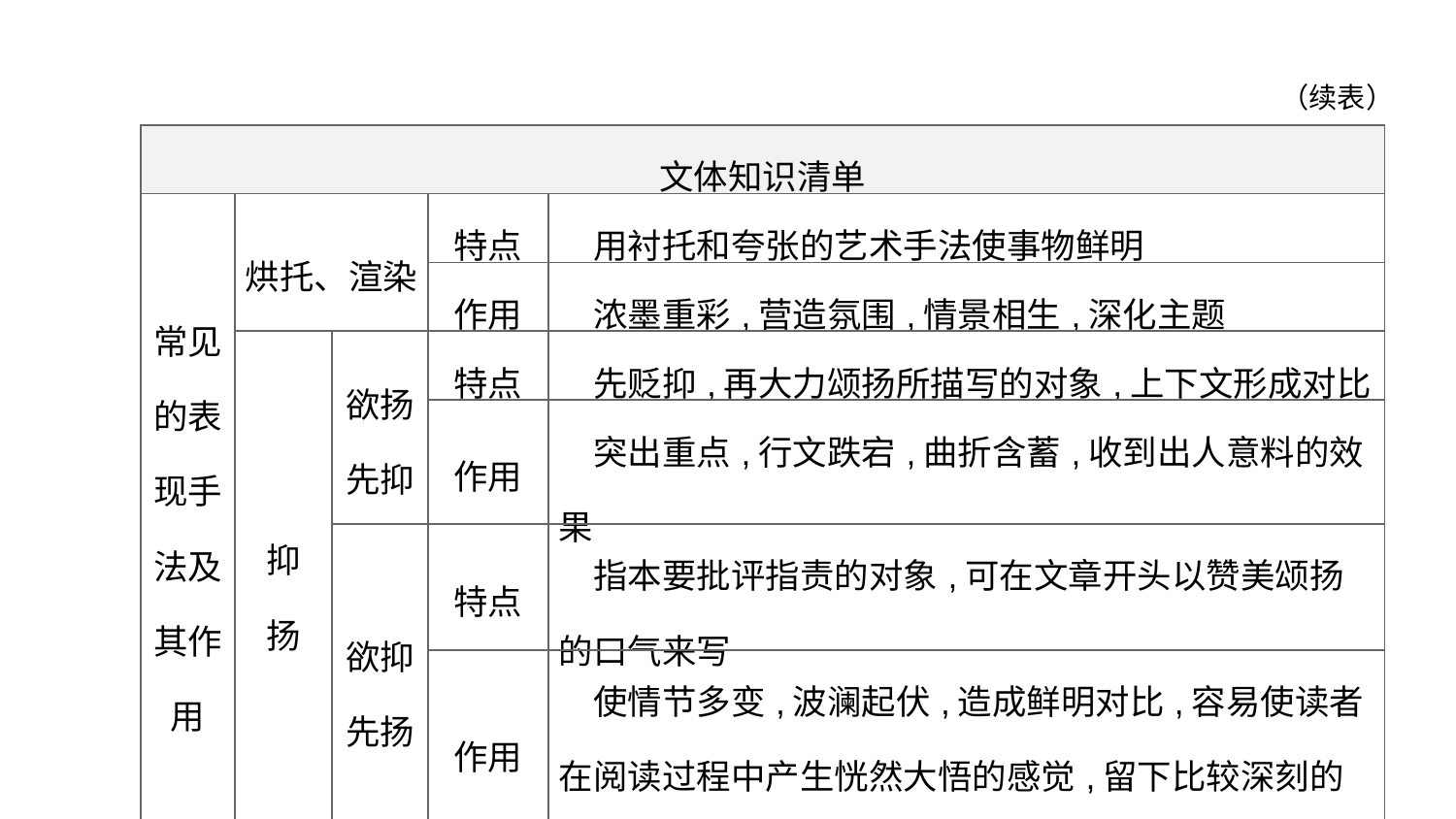

（续表）
| 文体知识清单 |  |  |  |  |
| --- | --- | --- | --- | --- |
| 常见的表现手法及其作用 | 烘托、渲染 |  | 特点 | 用衬托和夸张的艺术手法使事物鲜明 |
|  |  |  | 作用 | 浓墨重彩,营造氛围,情景相生,深化主题 |
|  | 抑 扬 | 欲扬 先抑 | 特点 | 先贬抑,再大力颂扬所描写的对象,上下文形成对比 |
|  |  |  | 作用 | 突出重点,行文跌宕,曲折含蓄,收到出人意料的效果 |
|  |  | 欲抑 先扬 | 特点 | 指本要批评指责的对象,可在文章开头以赞美颂扬的口气来写 |
|  |  |  | 作用 | 使情节多变,波澜起伏,造成鲜明对比,容易使读者在阅读过程中产生恍然大悟的感觉,留下比较深刻的印象 |